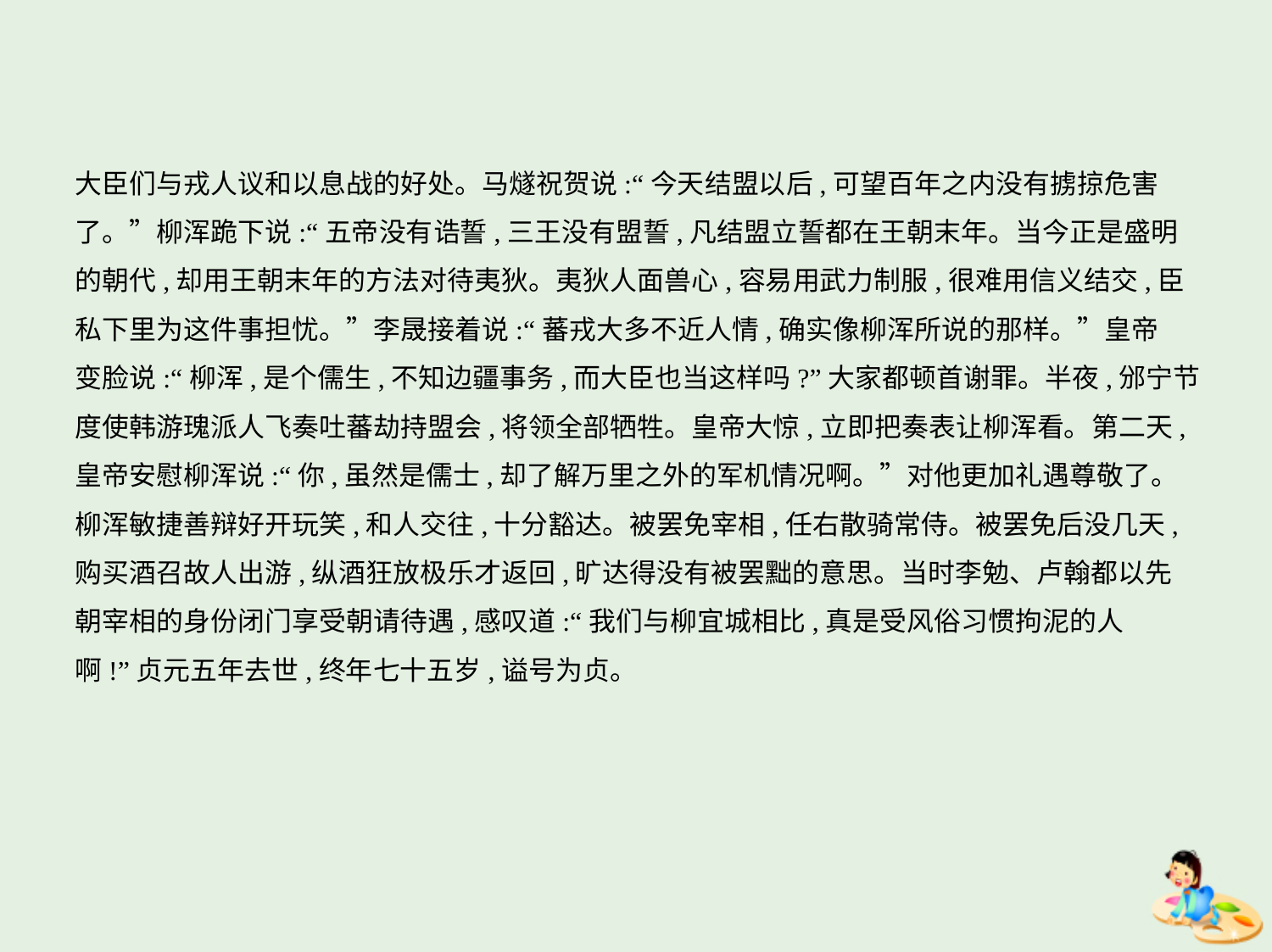

大臣们与戎人议和以息战的好处。马燧祝贺说:“今天结盟以后,可望百年之内没有掳掠危害
了。”柳浑跪下说:“五帝没有诰誓,三王没有盟誓,凡结盟立誓都在王朝末年。当今正是盛明
的朝代,却用王朝末年的方法对待夷狄。夷狄人面兽心,容易用武力制服,很难用信义结交,臣
私下里为这件事担忧。”李晟接着说:“蕃戎大多不近人情,确实像柳浑所说的那样。”皇帝
变脸说:“柳浑,是个儒生,不知边疆事务,而大臣也当这样吗?”大家都顿首谢罪。半夜,邠宁节
度使韩游瑰派人飞奏吐蕃劫持盟会,将领全部牺牲。皇帝大惊,立即把奏表让柳浑看。第二天,
皇帝安慰柳浑说:“你,虽然是儒士,却了解万里之外的军机情况啊。”对他更加礼遇尊敬了。
柳浑敏捷善辩好开玩笑,和人交往,十分豁达。被罢免宰相,任右散骑常侍。被罢免后没几天,
购买酒召故人出游,纵酒狂放极乐才返回,旷达得没有被罢黜的意思。当时李勉、卢翰都以先
朝宰相的身份闭门享受朝请待遇,感叹道:“我们与柳宜城相比,真是受风俗习惯拘泥的人
啊!”贞元五年去世,终年七十五岁,谥号为贞。